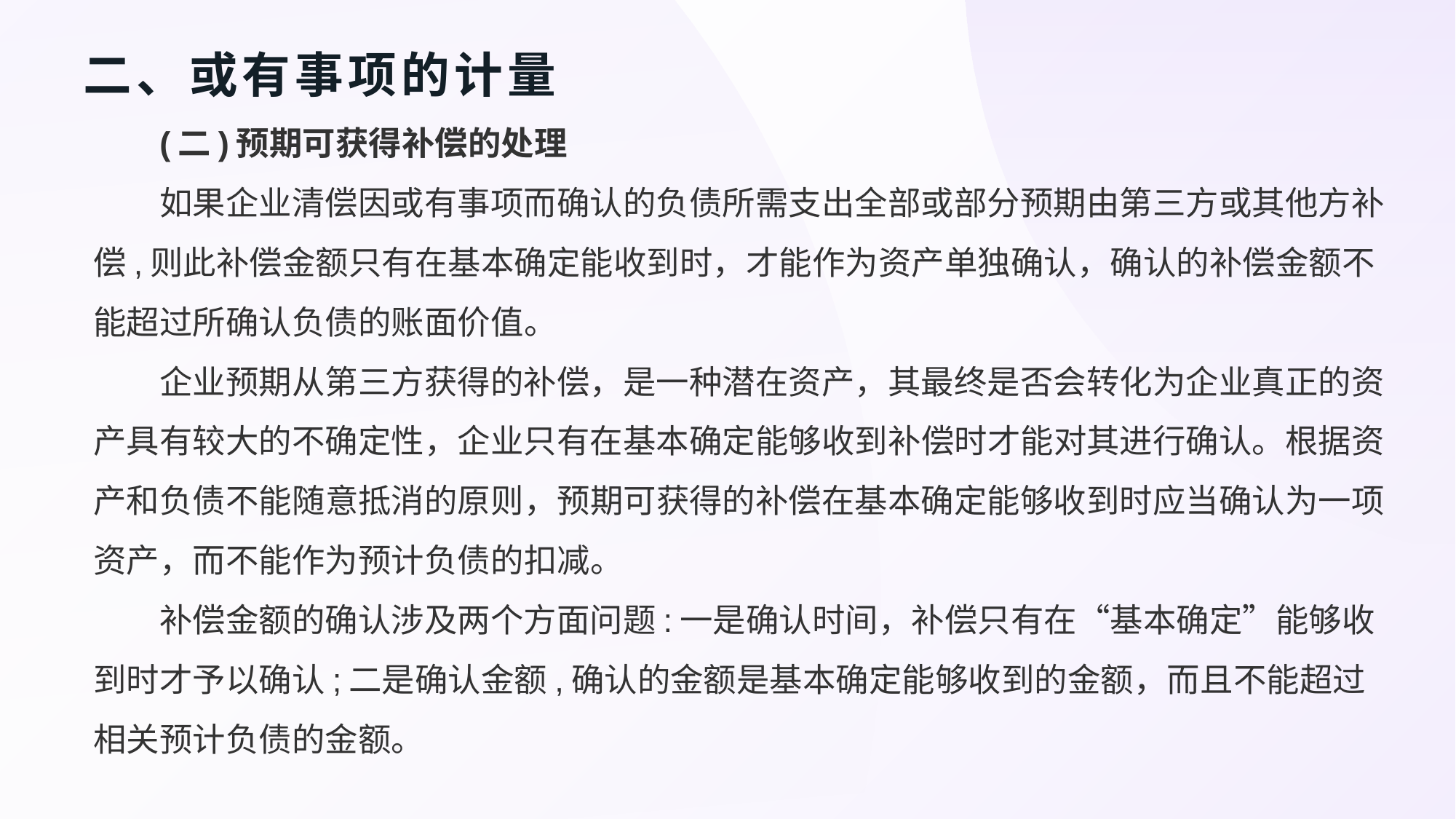

# 二、或有事项的计量
(二)预期可获得补偿的处理
如果企业清偿因或有事项而确认的负债所需支出全部或部分预期由第三方或其他方补偿,则此补偿金额只有在基本确定能收到时，才能作为资产单独确认，确认的补偿金额不能超过所确认负债的账面价值。
企业预期从第三方获得的补偿，是一种潜在资产，其最终是否会转化为企业真正的资产具有较大的不确定性，企业只有在基本确定能够收到补偿时才能对其进行确认。根据资产和负债不能随意抵消的原则，预期可获得的补偿在基本确定能够收到时应当确认为一项资产，而不能作为预计负债的扣减。
补偿金额的确认涉及两个方面问题:一是确认时间，补偿只有在“基本确定”能够收到时才予以确认;二是确认金额,确认的金额是基本确定能够收到的金额，而且不能超过相关预计负债的金额。